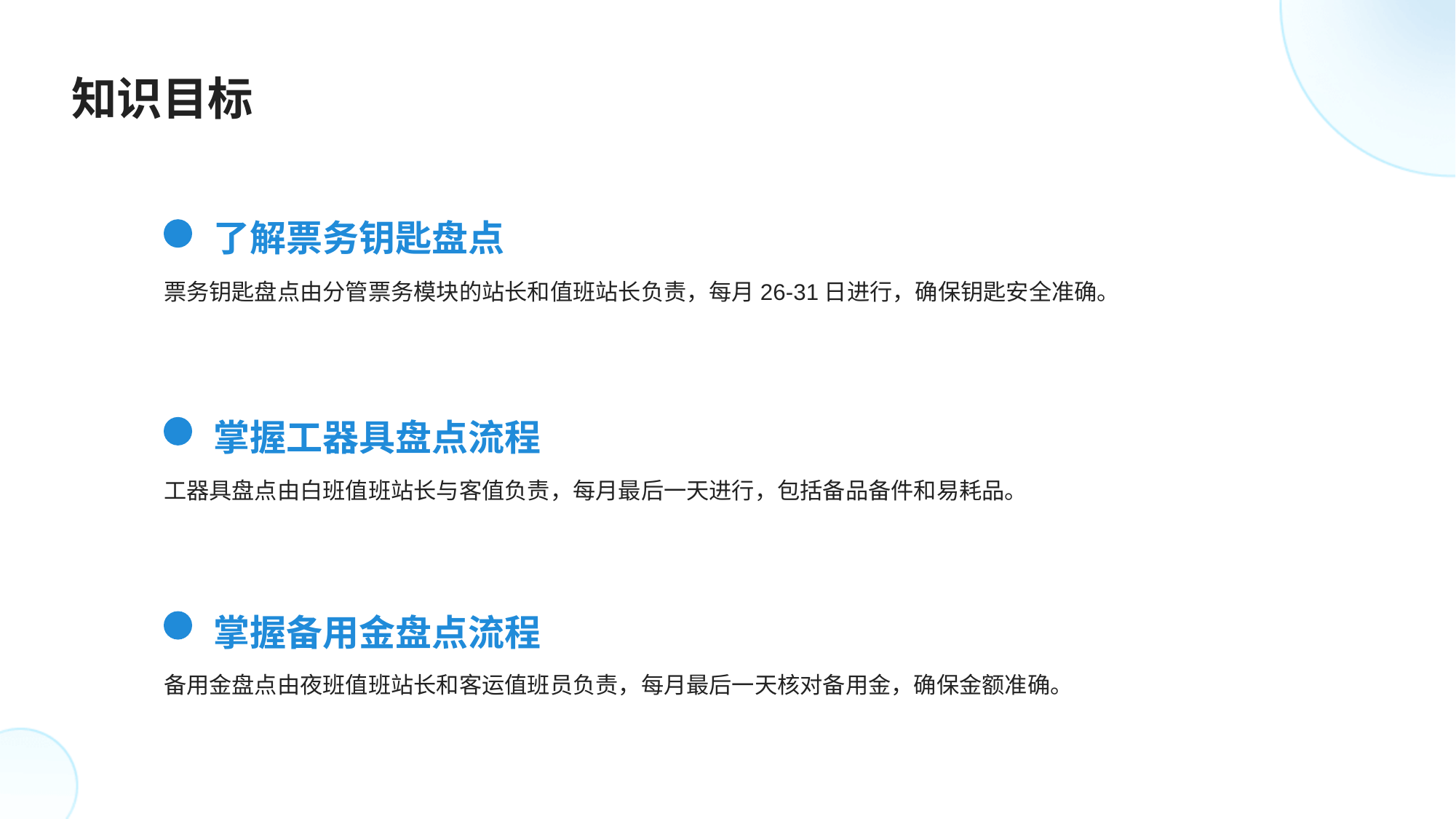

知识目标
了解票务钥匙盘点

票务钥匙盘点由分管票务模块的站长和值班站长负责，每月26-31日进行，确保钥匙安全准确。
掌握工器具盘点流程

工器具盘点由白班值班站长与客值负责，每月最后一天进行，包括备品备件和易耗品。
掌握备用金盘点流程

备用金盘点由夜班值班站长和客运值班员负责，每月最后一天核对备用金，确保金额准确。